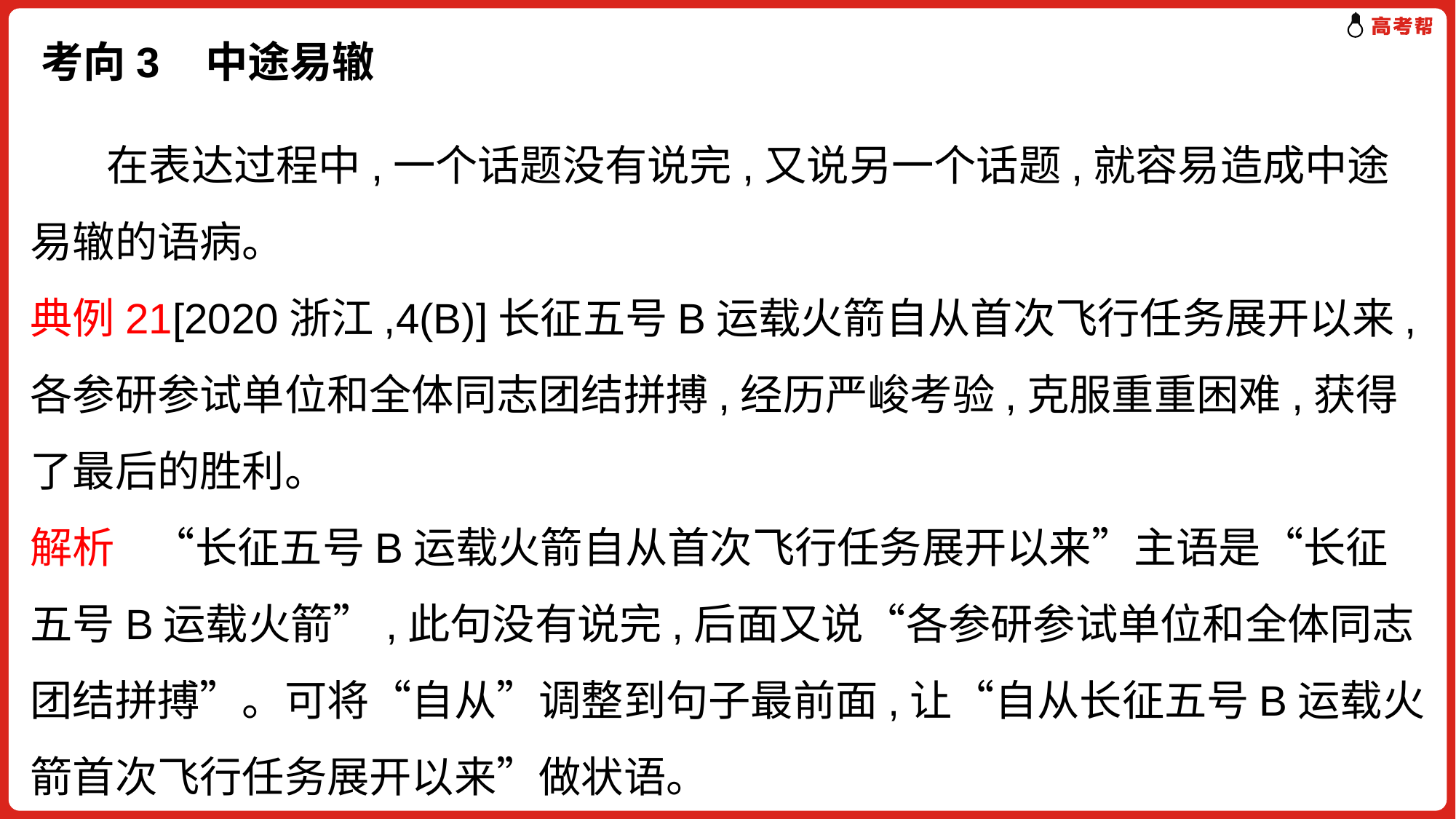

# 考向3   中途易辙
       在表达过程中,一个话题没有说完,又说另一个话题,就容易造成中途易辙的语病。
典例21[2020浙江,4(B)]长征五号B运载火箭自从首次飞行任务展开以来,各参研参试单位和全体同志团结拼搏,经历严峻考验,克服重重困难,获得了最后的胜利。
解析    “长征五号B运载火箭自从首次飞行任务展开以来”主语是“长征五号B运载火箭”,此句没有说完,后面又说“各参研参试单位和全体同志团结拼搏”。可将“自从”调整到句子最前面,让“自从长征五号B运载火箭首次飞行任务展开以来”做状语。